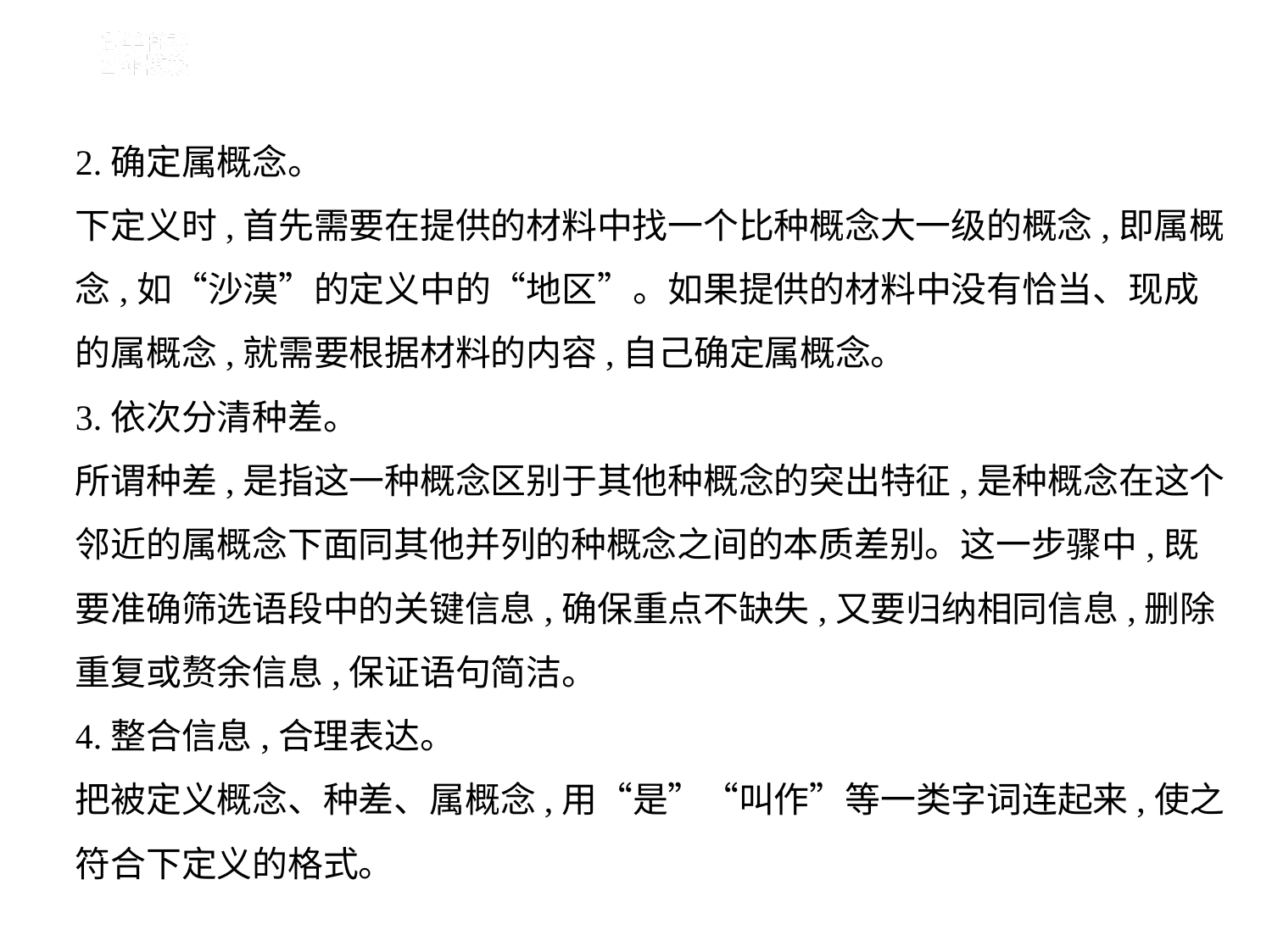

2.确定属概念。
下定义时,首先需要在提供的材料中找一个比种概念大一级的概念,即属概
念,如“沙漠”的定义中的“地区”。如果提供的材料中没有恰当、现成
的属概念,就需要根据材料的内容,自己确定属概念。
3.依次分清种差。
所谓种差,是指这一种概念区别于其他种概念的突出特征,是种概念在这个
邻近的属概念下面同其他并列的种概念之间的本质差别。这一步骤中,既
要准确筛选语段中的关键信息,确保重点不缺失,又要归纳相同信息,删除
重复或赘余信息,保证语句简洁。
4.整合信息,合理表达。
把被定义概念、种差、属概念,用“是”“叫作”等一类字词连起来,使之
符合下定义的格式。